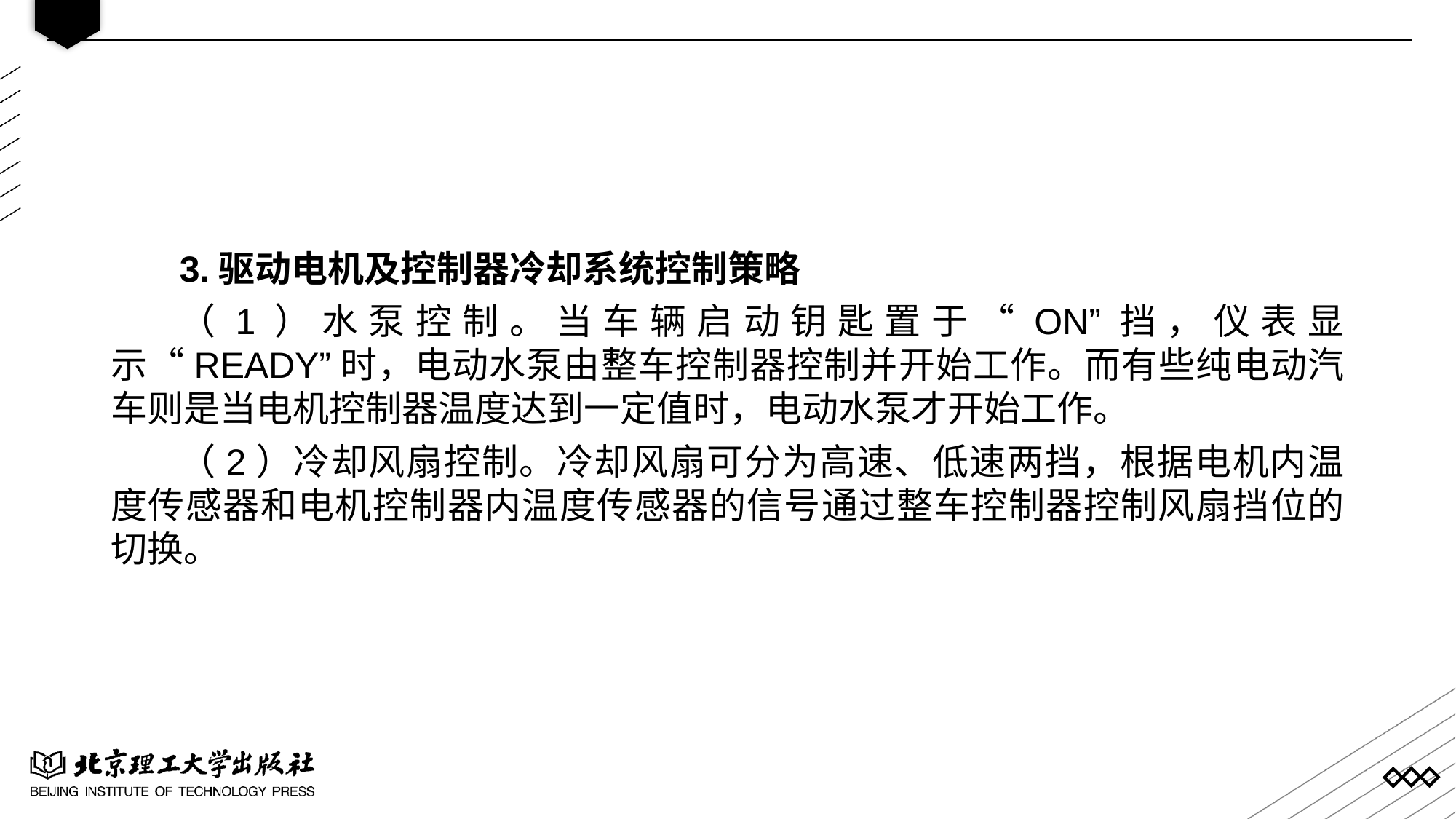

3.驱动电机及控制器冷却系统控制策略
（1）水泵控制。当车辆启动钥匙置于“ON”挡，仪表显示“READY”时，电动水泵由整车控制器控制并开始工作。而有些纯电动汽车则是当电机控制器温度达到一定值时，电动水泵才开始工作。
（2）冷却风扇控制。冷却风扇可分为高速、低速两挡，根据电机内温度传感器和电机控制器内温度传感器的信号通过整车控制器控制风扇挡位的切换。